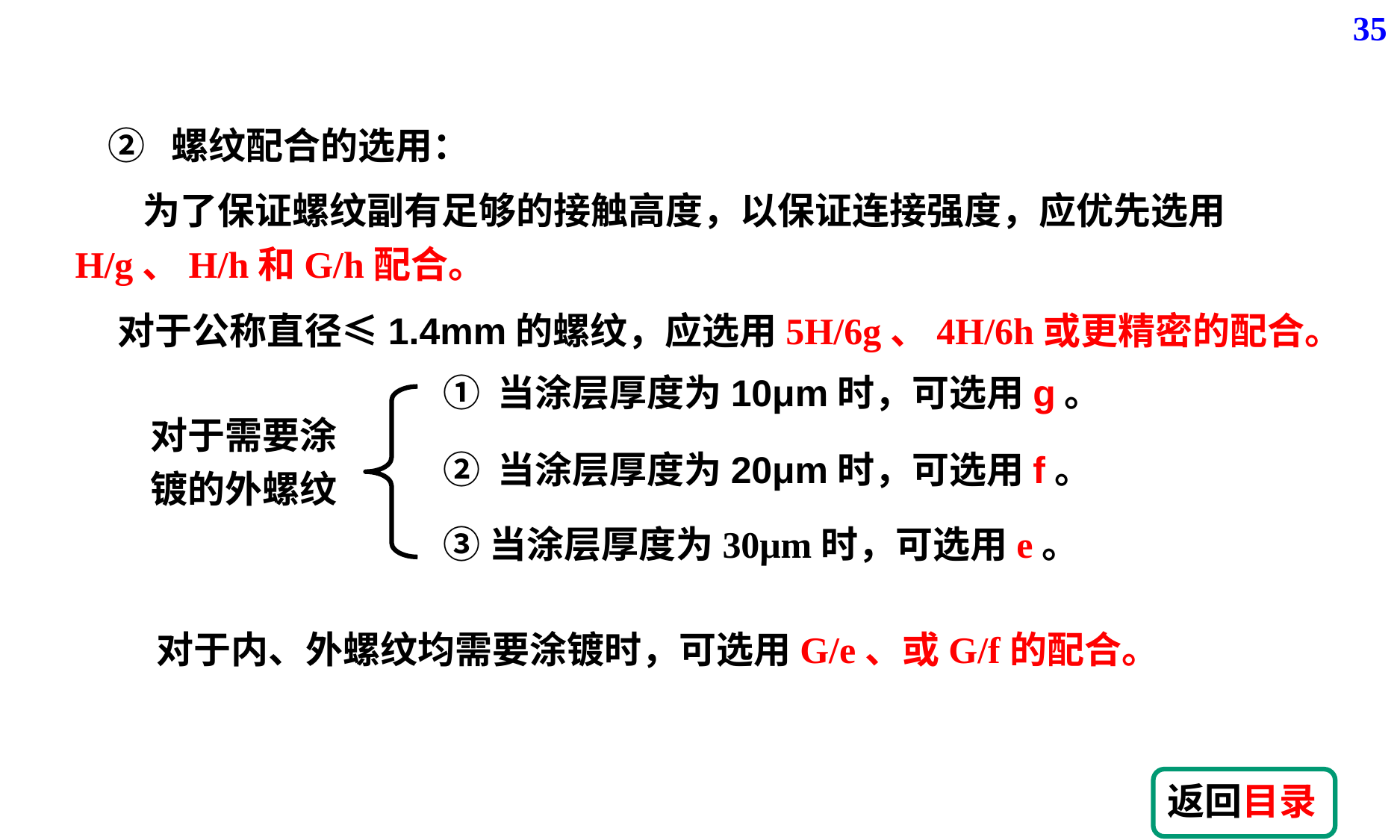

35
②  螺纹配合的选用：
       为了保证螺纹副有足够的接触高度，以保证连接强度，应优先选用H/g、H/h和G/h配合。
对于公称直径≤1.4mm的螺纹，应选用5H/6g、4H/6h或更精密的配合。
① 当涂层厚度为10μm时，可选用g。

对于需要涂
镀的外螺纹
② 当涂层厚度为20μm时，可选用f。
③当涂层厚度为30μm时，可选用e。
对于内、外螺纹均需要涂镀时，可选用G/e、或G/f的配合。
返回目录